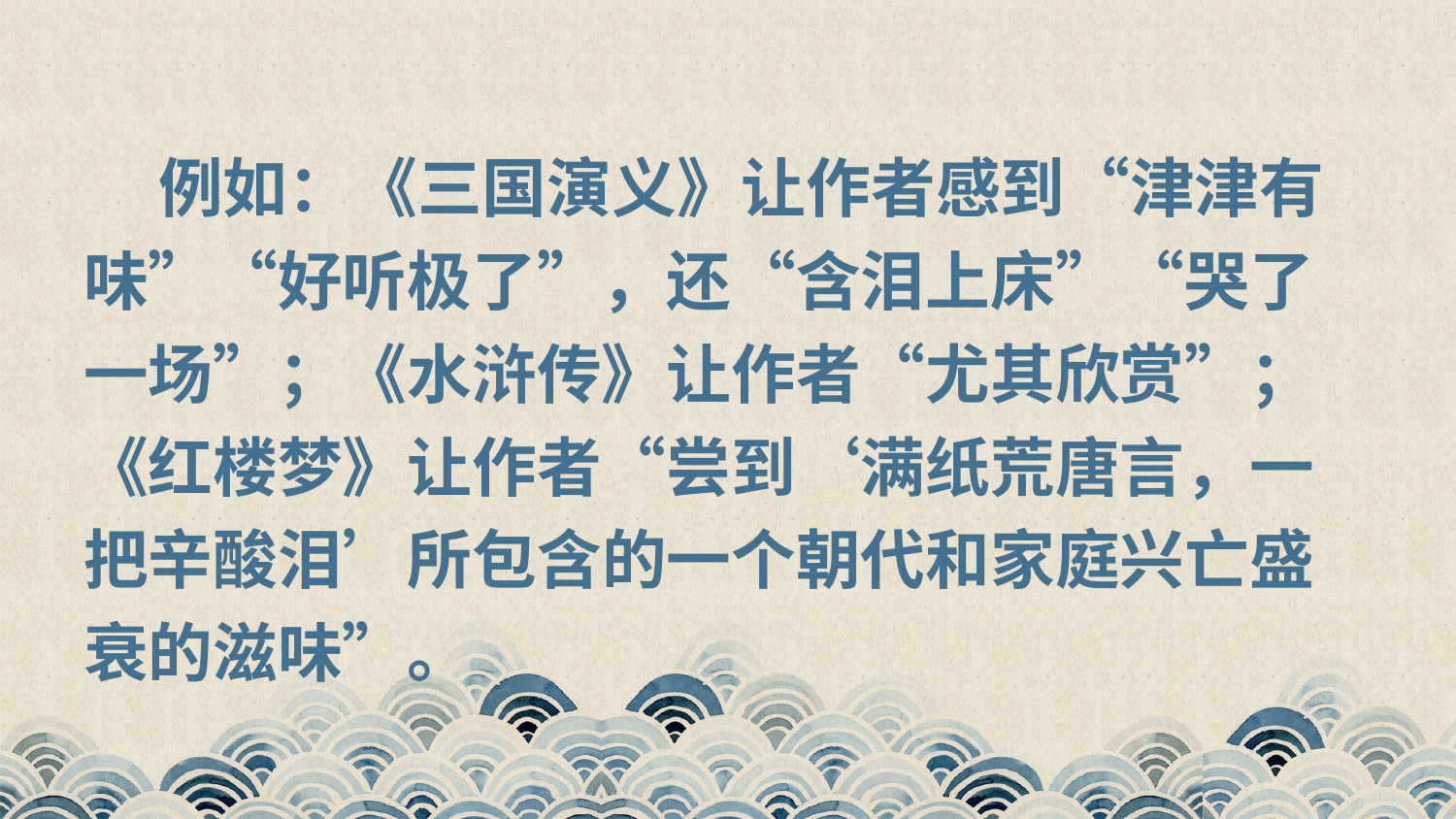

例如：《三国演义》让作者感到“津津有味”“好听极了”，还“含泪上床”“哭了一场”；《水浒传》让作者“尤其欣赏”；《红楼梦》让作者“尝到‘满纸荒唐言，一把辛酸泪’所包含的一个朝代和家庭兴亡盛衰的滋味”。